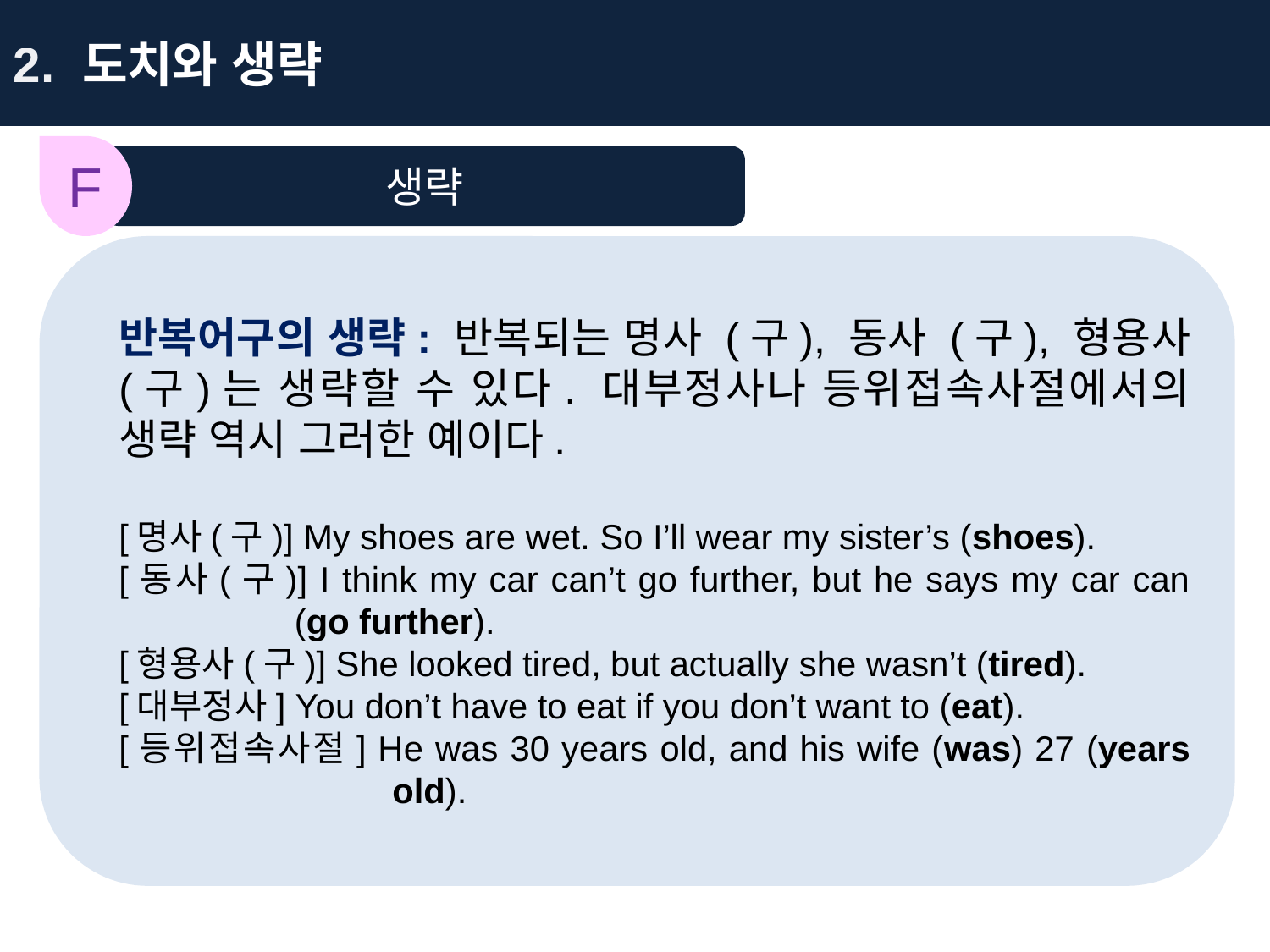

2. 도치와 생략

F
생략
반복어구의 생략: 반복되는 명사 (구), 동사 (구), 형용사 (구)는 생략할 수 있다. 대부정사나 등위접속사절에서의 생략 역시 그러한 예이다.

[명사(구)] My shoes are wet. So I’ll wear my sister’s (shoes).
[동사(구)] I think my car can’t go further, but he says my car can 	     (go further).
[형용사(구)] She looked tired, but actually she wasn’t (tired).
[대부정사] You don’t have to eat if you don’t want to (eat).
[등위접속사절] He was 30 years old, and his wife (was) 27 (years 	    	  old).